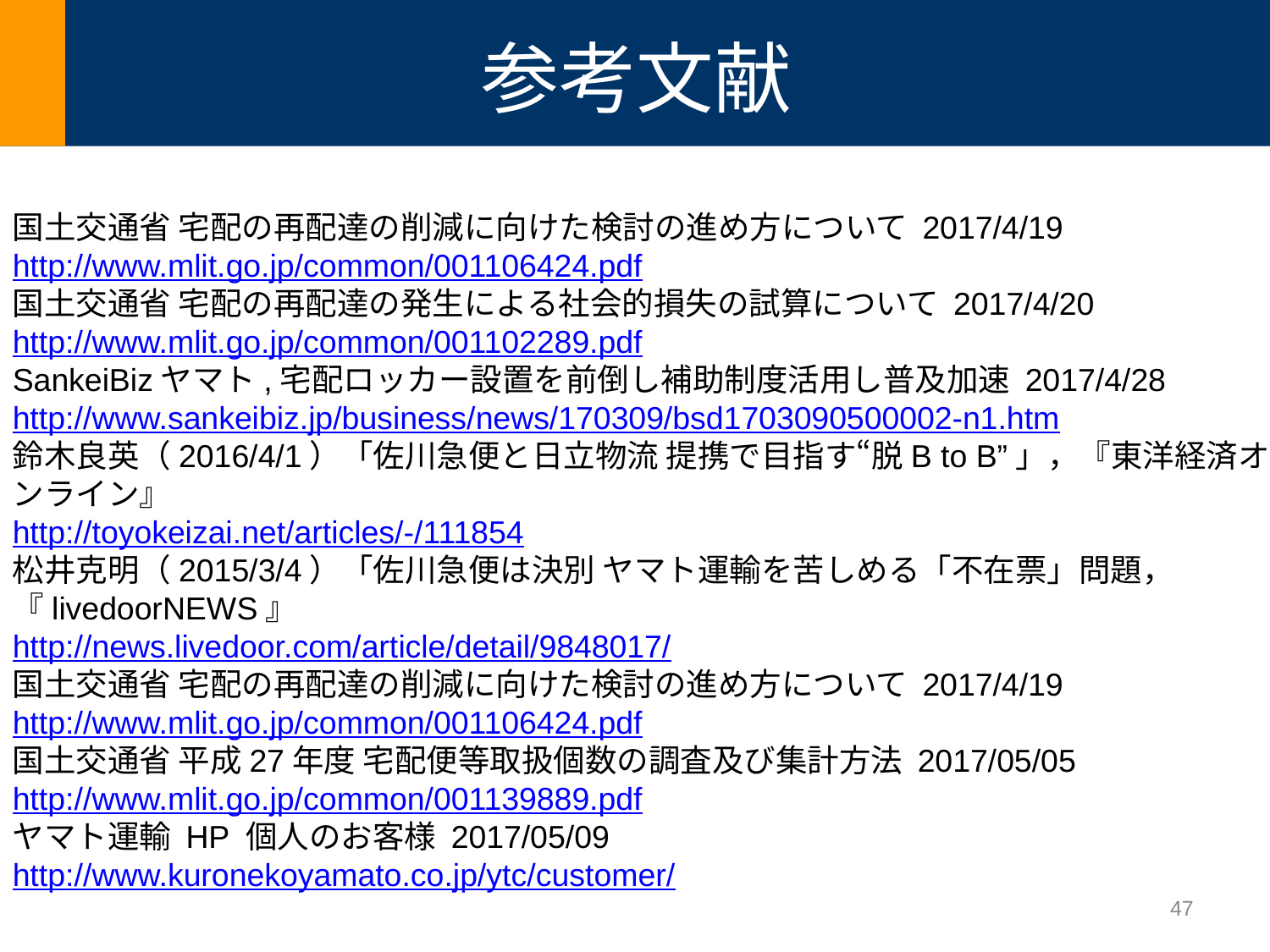

# 参考文献
国土交通省 宅配の再配達の削減に向けた検討の進め方について 2017/4/19http://www.mlit.go.jp/common/001106424.pdf
国土交通省 宅配の再配達の発生による社会的損失の試算について 2017/4/20
http://www.mlit.go.jp/common/001102289.pdf
SankeiBizヤマト,宅配ロッカー設置を前倒し補助制度活用し普及加速 2017/4/28
http://www.sankeibiz.jp/business/news/170309/bsd1703090500002-n1.htm
鈴木良英（2016/4/1）「佐川急便と日立物流 提携で目指す“脱B to B”」，『東洋経済オンライン』
http://toyokeizai.net/articles/-/111854
松井克明（2015/3/4）「佐川急便は決別 ヤマト運輸を苦しめる「不在票」問題，『livedoorNEWS』
http://news.livedoor.com/article/detail/9848017/
国土交通省 宅配の再配達の削減に向けた検討の進め方について 2017/4/19
http://www.mlit.go.jp/common/001106424.pdf
国土交通省 平成27年度 宅配便等取扱個数の調査及び集計方法 2017/05/05
http://www.mlit.go.jp/common/001139889.pdf
ヤマト運輸 HP 個人のお客様 2017/05/09
http://www.kuronekoyamato.co.jp/ytc/customer/
47